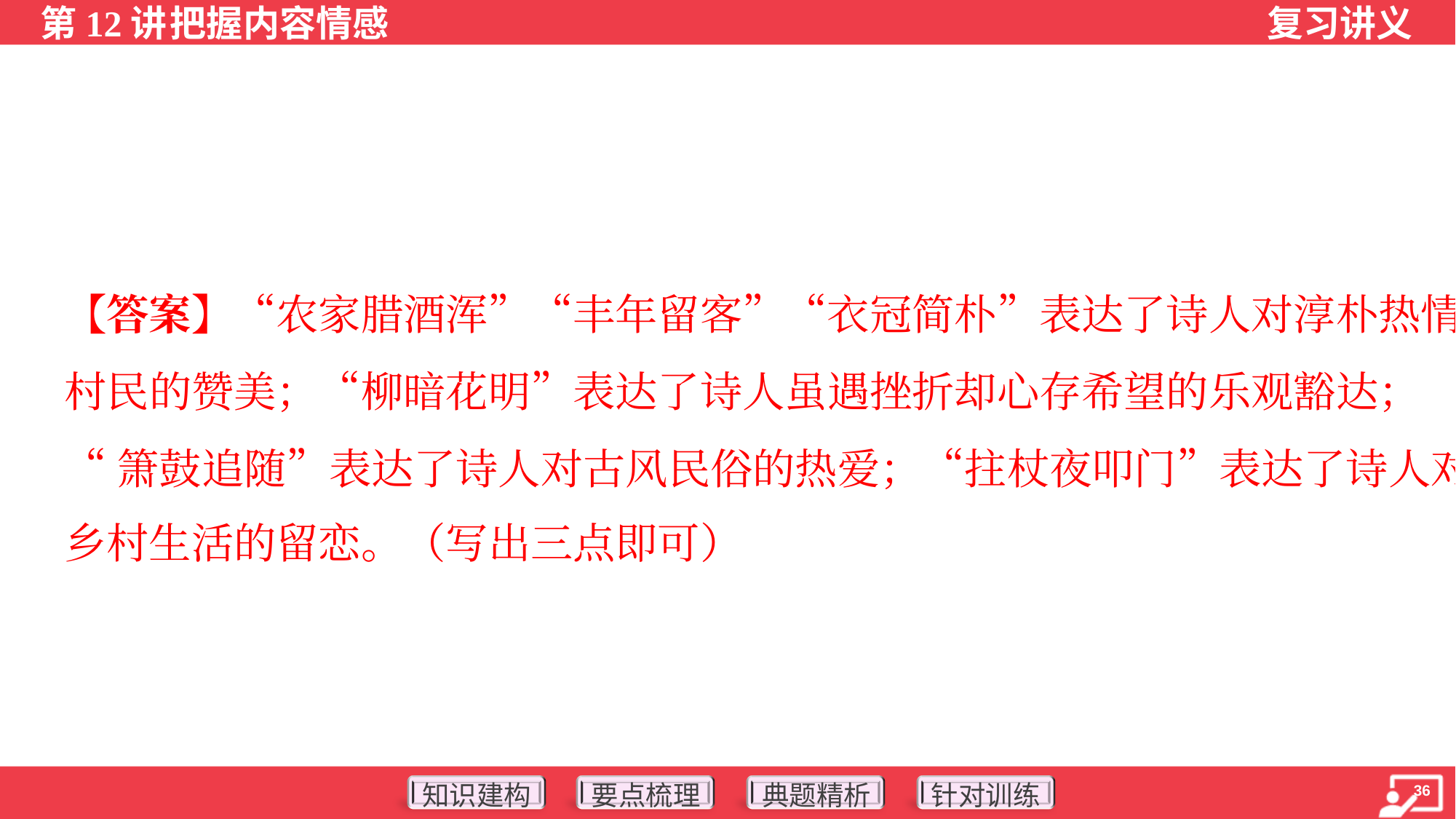

【答案】“农家腊酒浑”“丰年留客”“衣冠简朴”表达了诗人对淳朴热情的
村民的赞美；“柳暗花明”表达了诗人虽遇挫折却心存希望的乐观豁达；
“箫鼓追随”表达了诗人对古风民俗的热爱；“拄杖夜叩门”表达了诗人对
乡村生活的留恋。（写出三点即可）